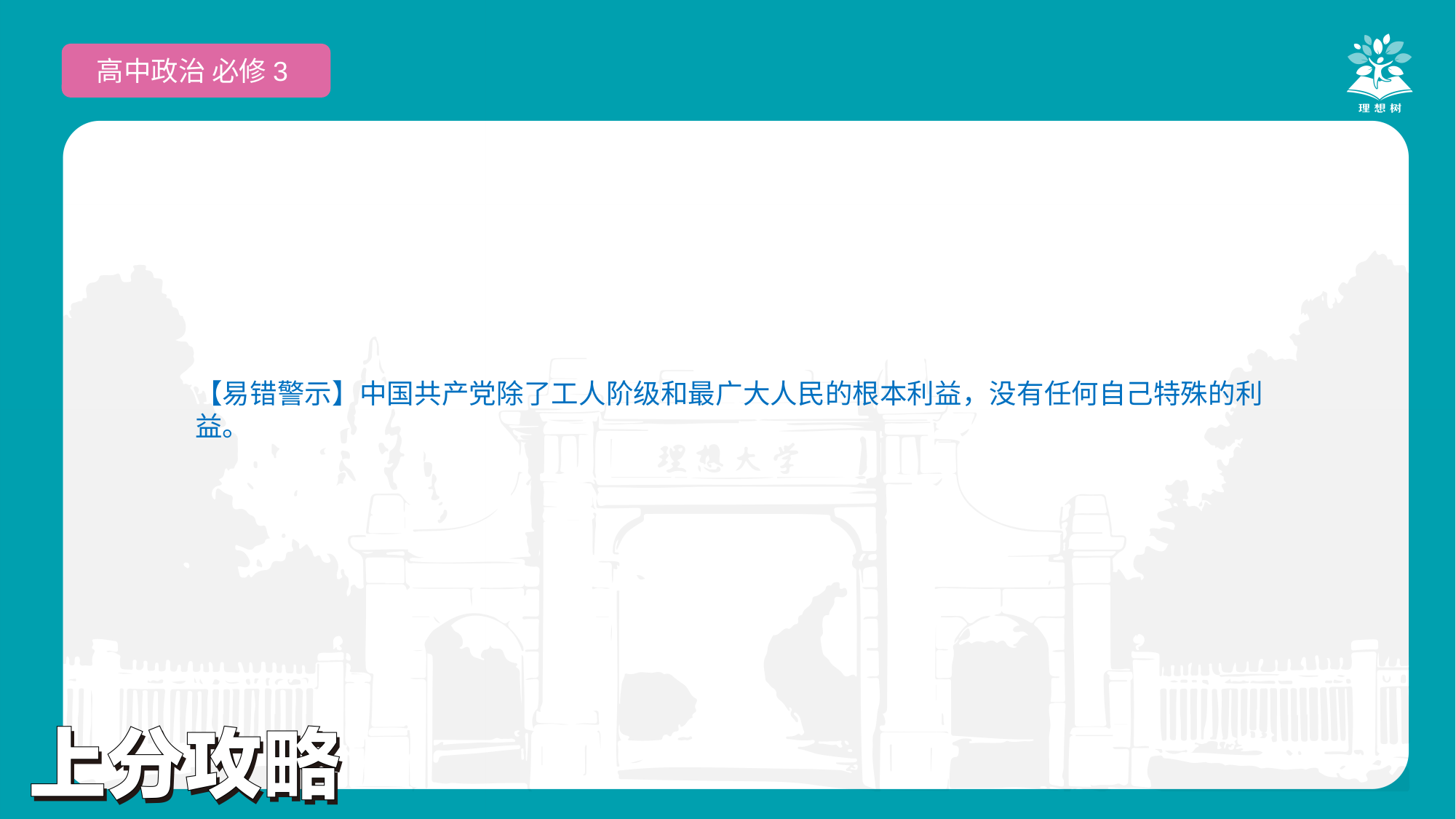

高中政治 必修3
【易错警示】中国共产党除了工人阶级和最广大人民的根本利益，没有任何自己特殊的利益。